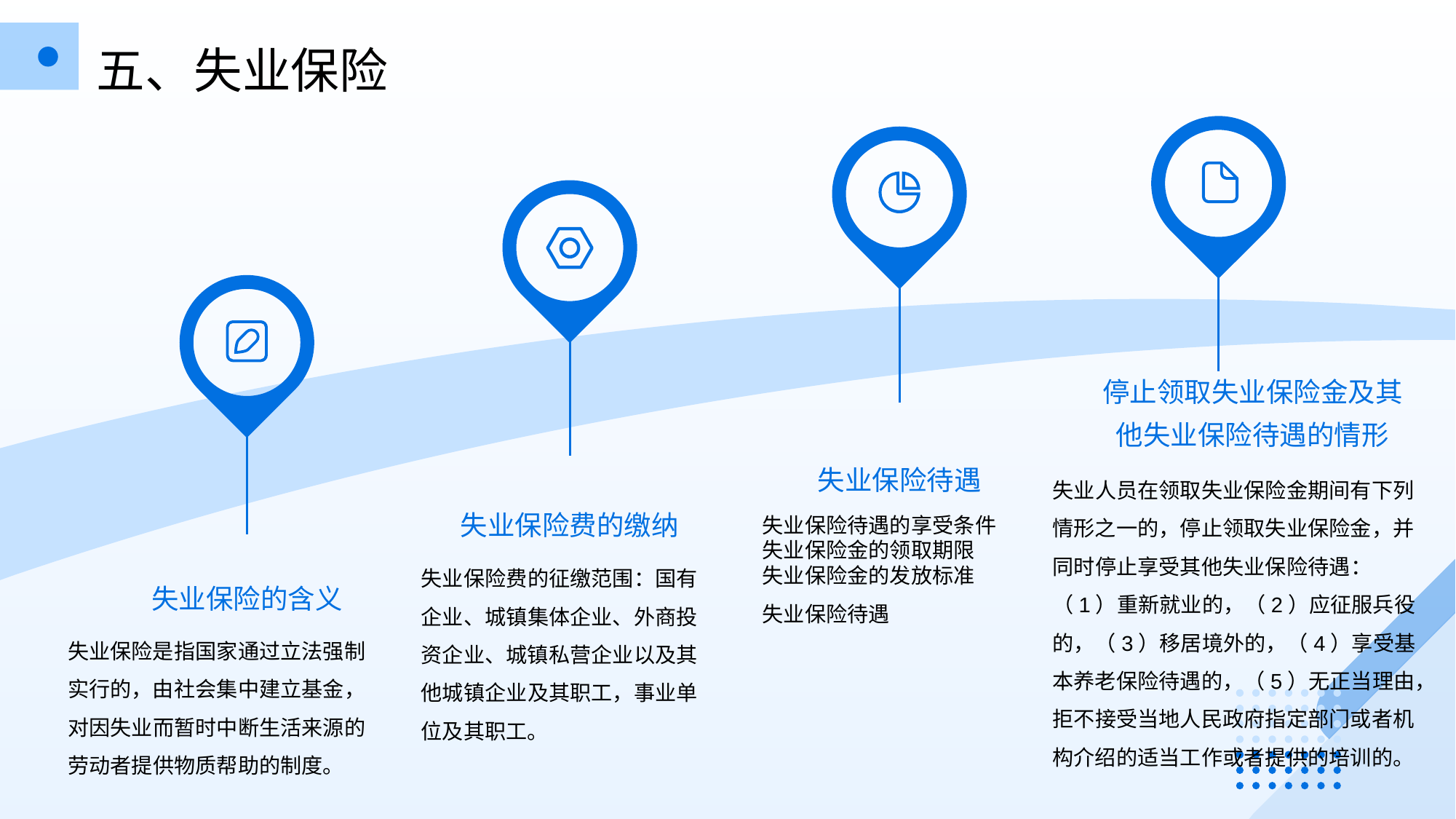

五、失业保险

停止领取失业保险金及其他失业保险待遇的情形
失业保险待遇
失业人员在领取失业保险金期间有下列情形之一的，停止领取失业保险金，并同时停止享受其他失业保险待遇：（1）重新就业的，（2）应征服兵役的，（3）移居境外的，（4）享受基本养老保险待遇的，（5）无正当理由，拒不接受当地人民政府指定部门或者机构介绍的适当工作或者提供的培训的。
失业保险费的缴纳
失业保险待遇的享受条件
失业保险金的领取期限
失业保险金的发放标准
失业保险待遇
失业保险的含义
失业保险费的征缴范围：国有企业、城镇集体企业、外商投资企业、城镇私营企业以及其他城镇企业及其职工，事业单位及其职工。

失业保险是指国家通过立法强制实行的，由社会集中建立基金，对因失业而暂时中断生活来源的劳动者提供物质帮助的制度。